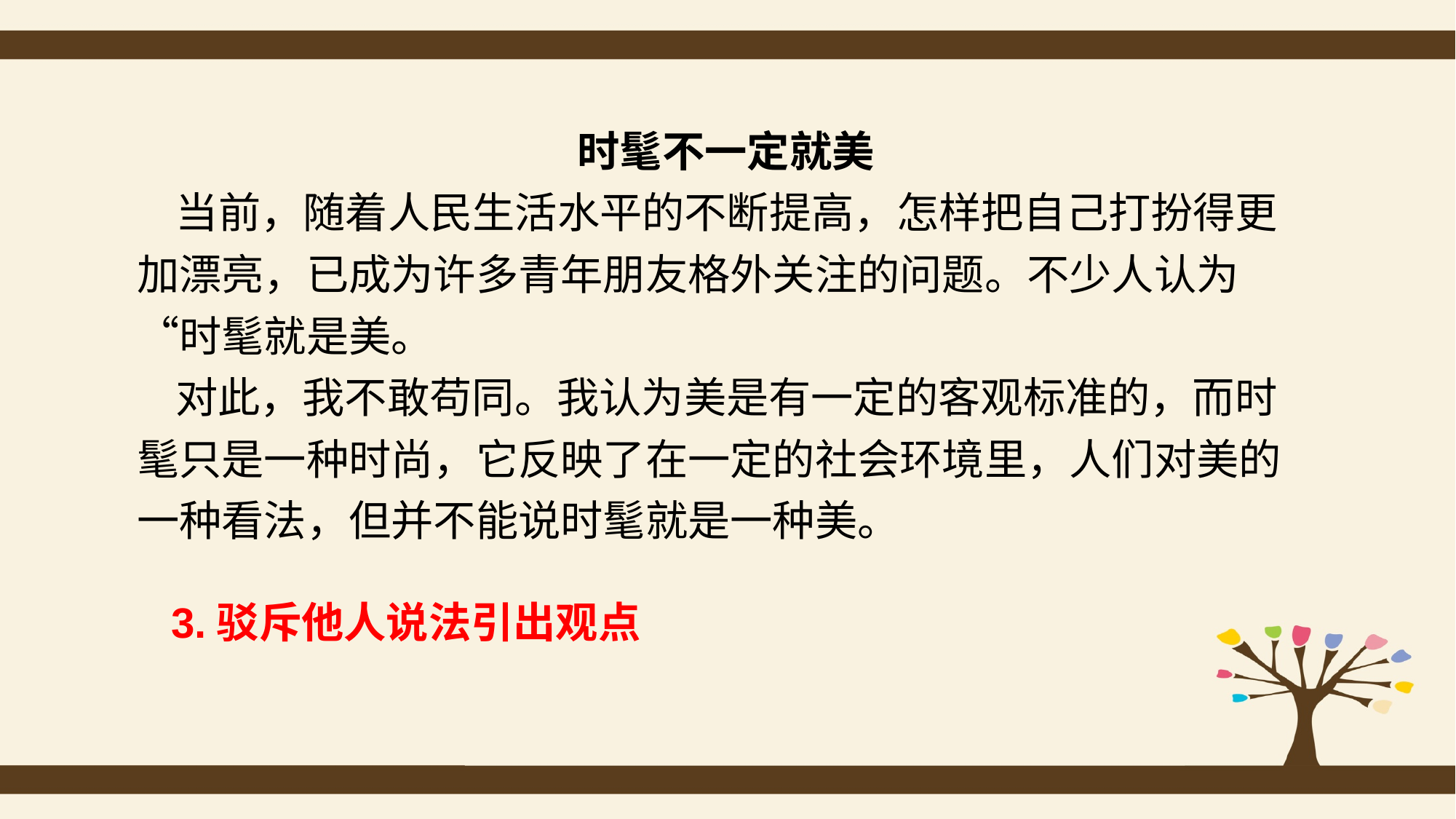

时髦不一定就美
   当前，随着人民生活水平的不断提高，怎样把自己打扮得更加漂亮，已成为许多青年朋友格外关注的问题。不少人认为“时髦就是美。
   对此，我不敢苟同。我认为美是有一定的客观标准的，而时髦只是一种时尚，它反映了在一定的社会环境里，人们对美的一种看法，但并不能说时髦就是一种美。
3.驳斥他人说法引出观点